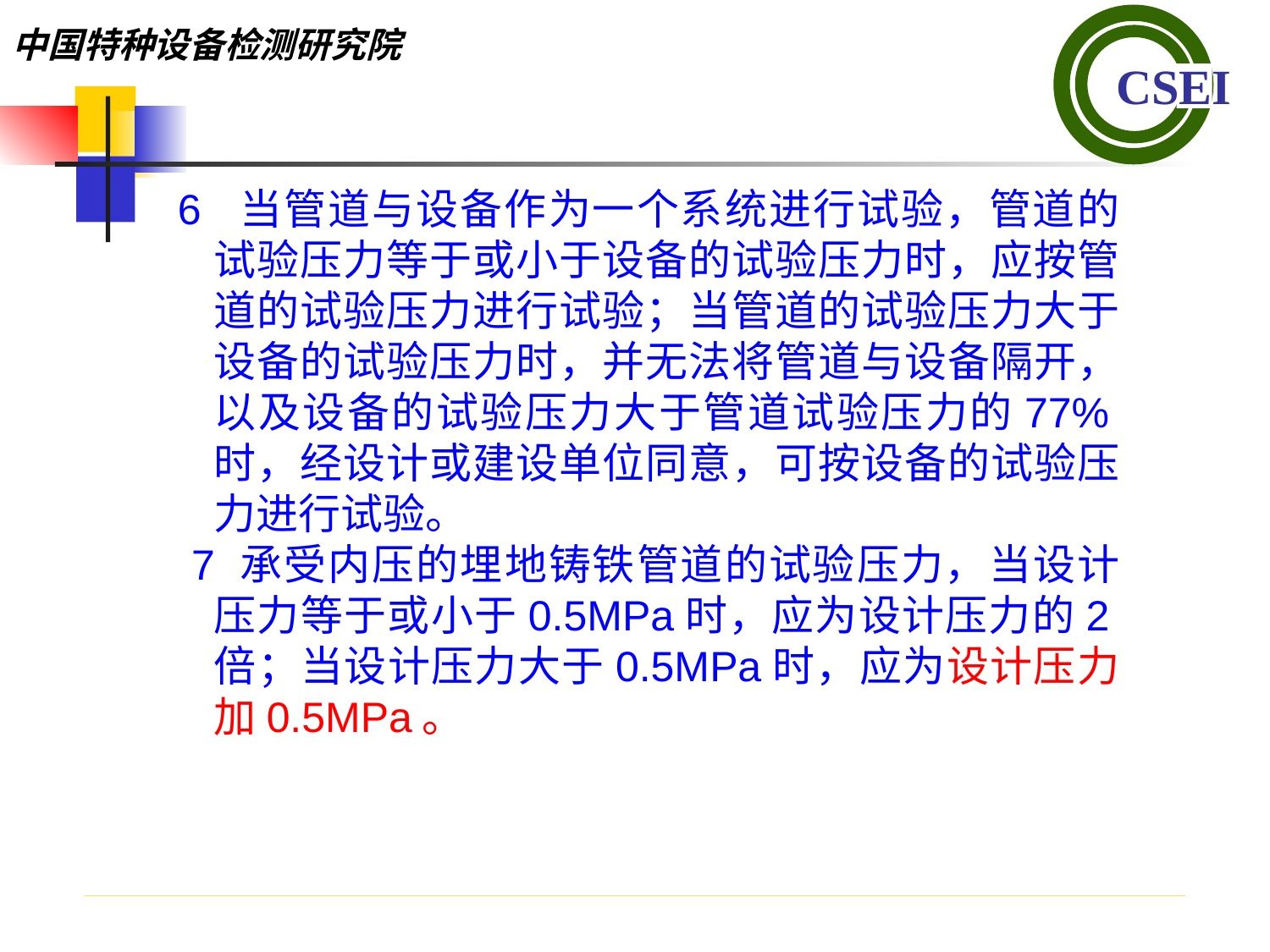

6  当管道与设备作为一个系统进行试验，管道的试验压力等于或小于设备的试验压力时，应按管道的试验压力进行试验；当管道的试验压力大于设备的试验压力时，并无法将管道与设备隔开，以及设备的试验压力大于管道试验压力的77%时，经设计或建设单位同意，可按设备的试验压力进行试验。
   7 承受内压的埋地铸铁管道的试验压力，当设计压力等于或小于0.5MPa时，应为设计压力的2倍；当设计压力大于0.5MPa时，应为设计压力加0.5MPa。